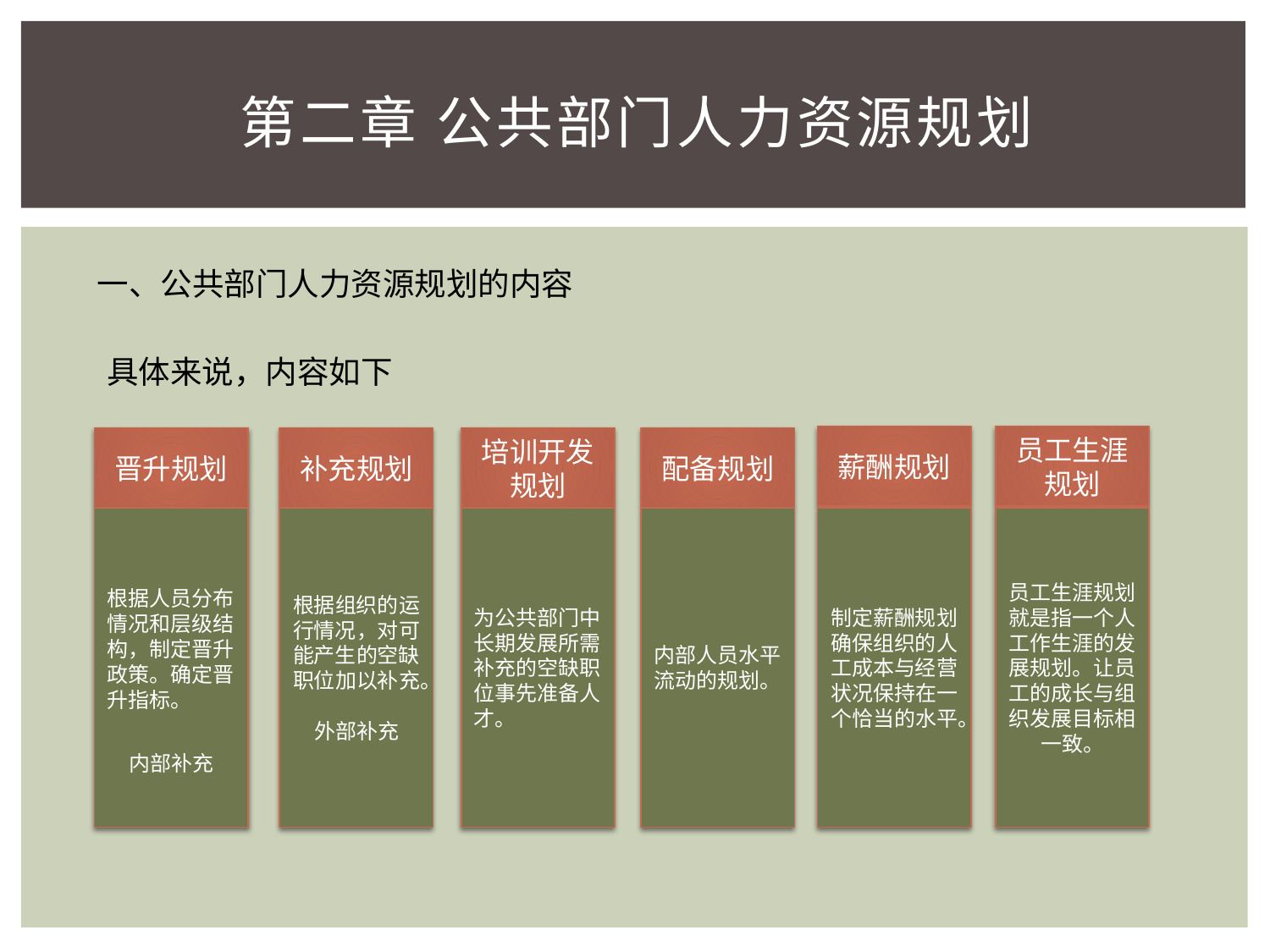

第二章 公共部门人力资源规划
一、公共部门人力资源规划的内容
具体来说，内容如下
薪酬规划
员工生涯规划
晋升规划
补充规划
培训开发规划
配备规划

根据人员分布情况和层级结构，制定晋升政策。确定晋升指标。

内部补充

根据组织的运行情况，对可能产生的空缺职位加以补充。

外部补充

为公共部门中长期发展所需补充的空缺职位事先准备人才。
内部人员水平流动的规划。
制定薪酬规划确保组织的人工成本与经营状况保持在一个恰当的水平。
员工生涯规划就是指一个人工作生涯的发展规划。让员工的成长与组织发展目标相一致。
10